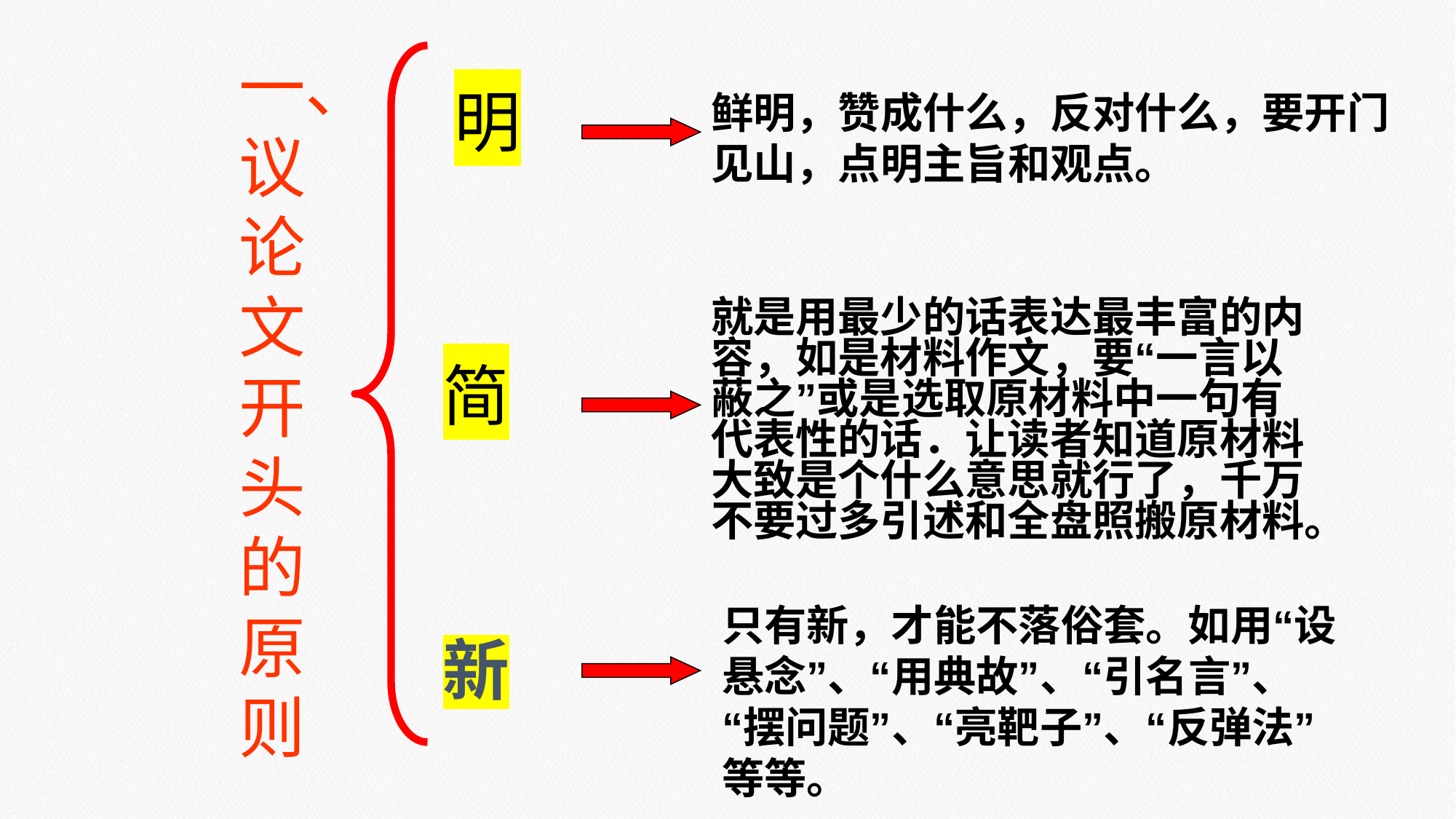

一、议论文开头的原则

明
鲜明，赞成什么，反对什么，要开门见山，点明主旨和观点。

就是用最少的话表达最丰富的内容，如是材料作文，要“一言以蔽之”或是选取原材料中一句有代表性的话．让读者知道原材料大致是个什么意思就行了，千万不要过多引述和全盘照搬原材料。
简

只有新，才能不落俗套。如用“设悬念”、“用典故”、“引名言”、“摆问题”、“亮靶子”、“反弹法”等等。
新